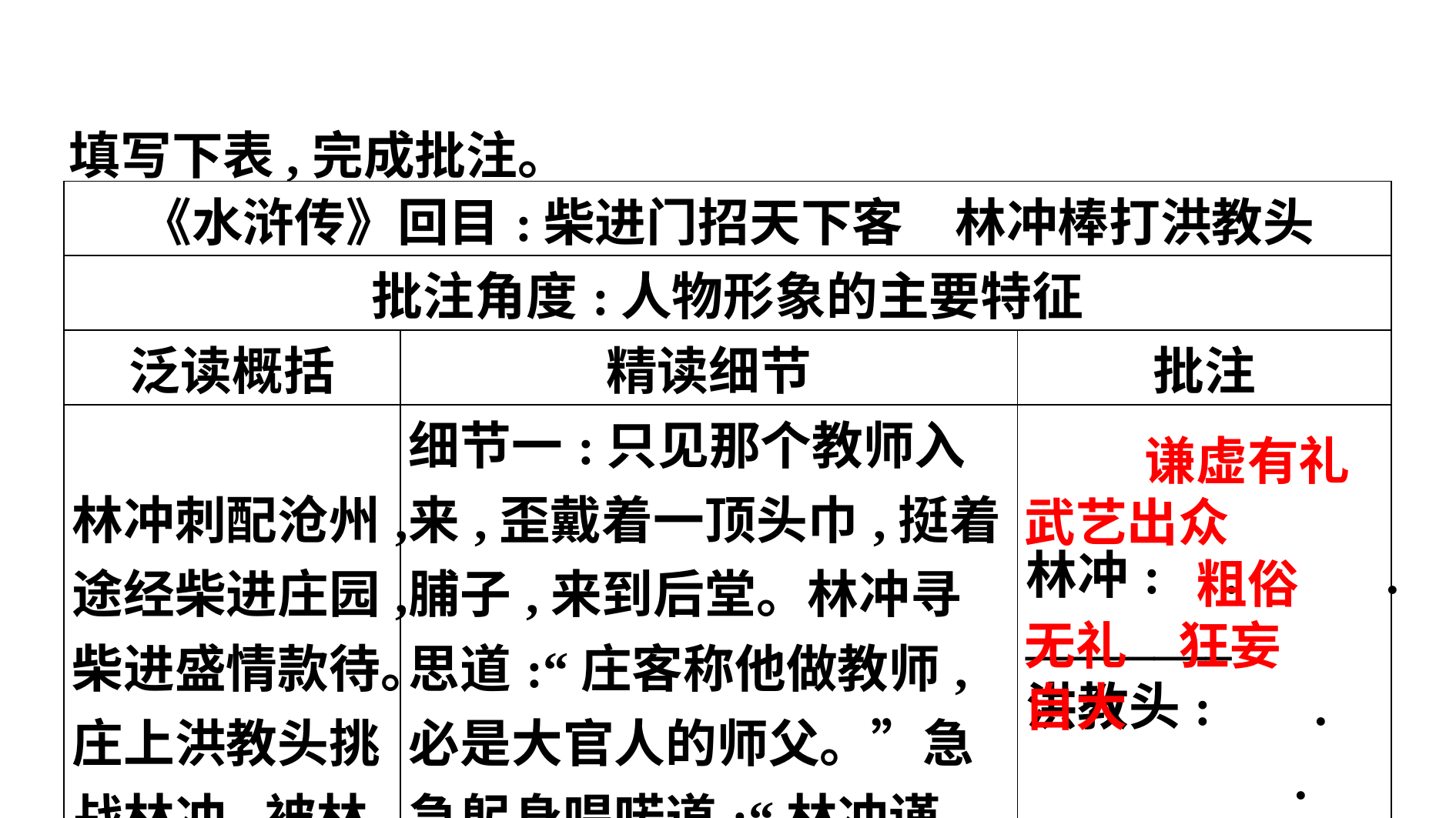

填写下表,完成批注。
| 《水浒传》回目:柴进门招天下客　林冲棒打洪教头 |  |  |
| --- | --- | --- |
| 批注角度:人物形象的主要特征 |  |  |
| 泛读概括 | 精读细节 | 批注 |
| 林冲刺配沧州,途经柴进庄园,柴进盛情款待。庄上洪教头挑战林冲,被林冲打败 | 细节一:只见那个教师入来,歪戴着一顶头巾,挺着脯子,来到后堂。林冲寻思道:“庄客称他做教师,必是大官人的师父。”急急躬身唱喏道:“林冲谨参。”那人全不睬着,也不还礼。 | 林冲: .　 . \_\_\_\_\_\_\_\_ 洪教头: . 　 . . |
谦虚有礼
武艺出众

粗俗
无礼　狂妄
自大